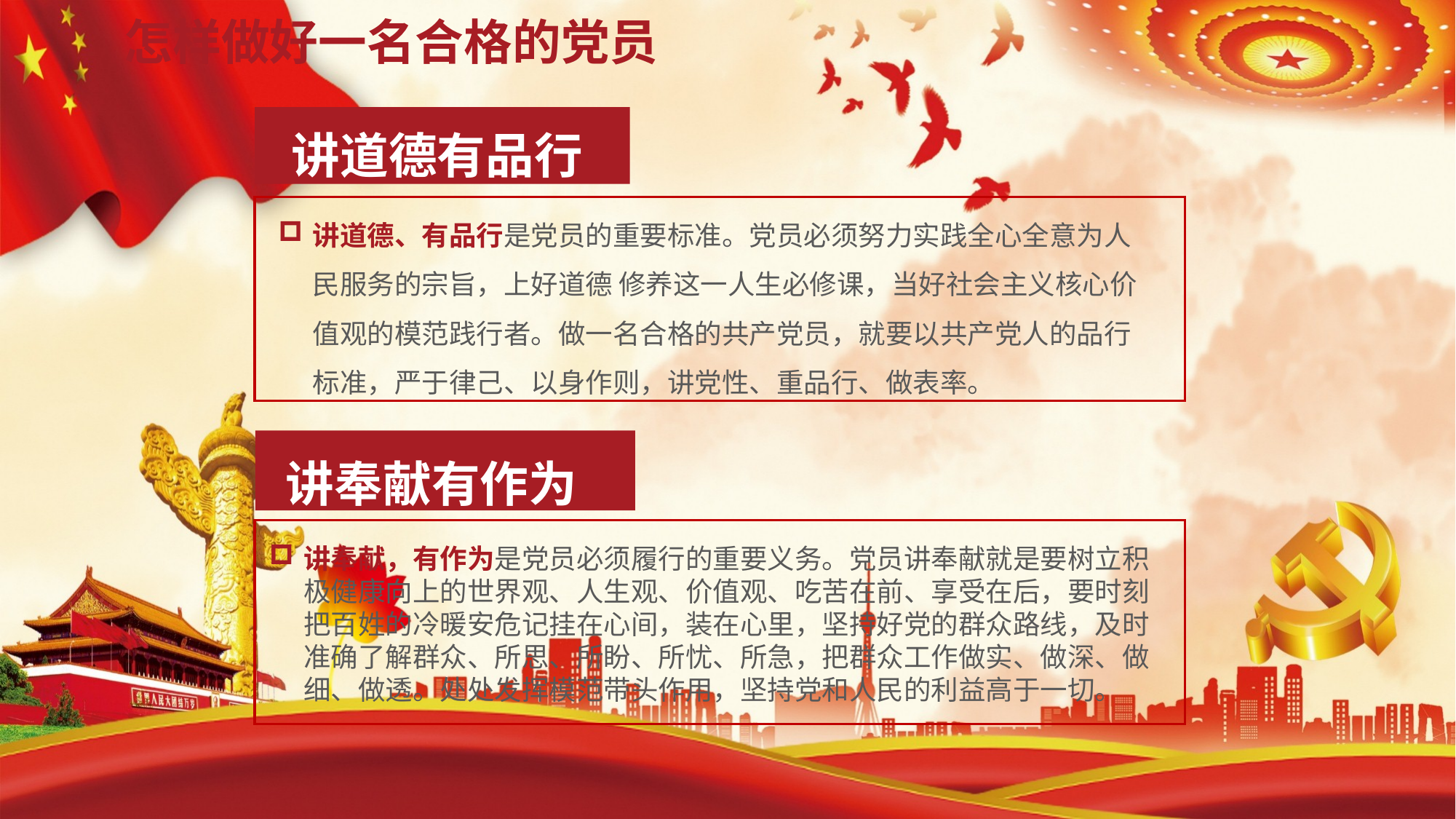

# 怎样做好一名合格的党员
讲道德有品行

讲道德、有品行是党员的重要标准。党员必须努力实践全心全意为人民服务的宗旨，上好道德 修养这一人生必修课，当好社会主义核心价值观的模范践行者。做一名合格的共产党员，就要以共产党人的品行标准，严于律己、以身作则，讲党性、重品行、做表率。

讲奉献有作为

讲奉献，有作为是党员必须履行的重要义务。党员讲奉献就是要树立积极健康向上的世界观、人生观、价值观、吃苦在前、享受在后，要时刻把百姓的冷暖安危记挂在心间，装在心里，坚持好党的群众路线，及时准确了解群众、所思、所盼、所忧、所急，把群众工作做实、做深、做细、做透。处处发挥模范带头作用，坚持党和人民的利益高于一切。